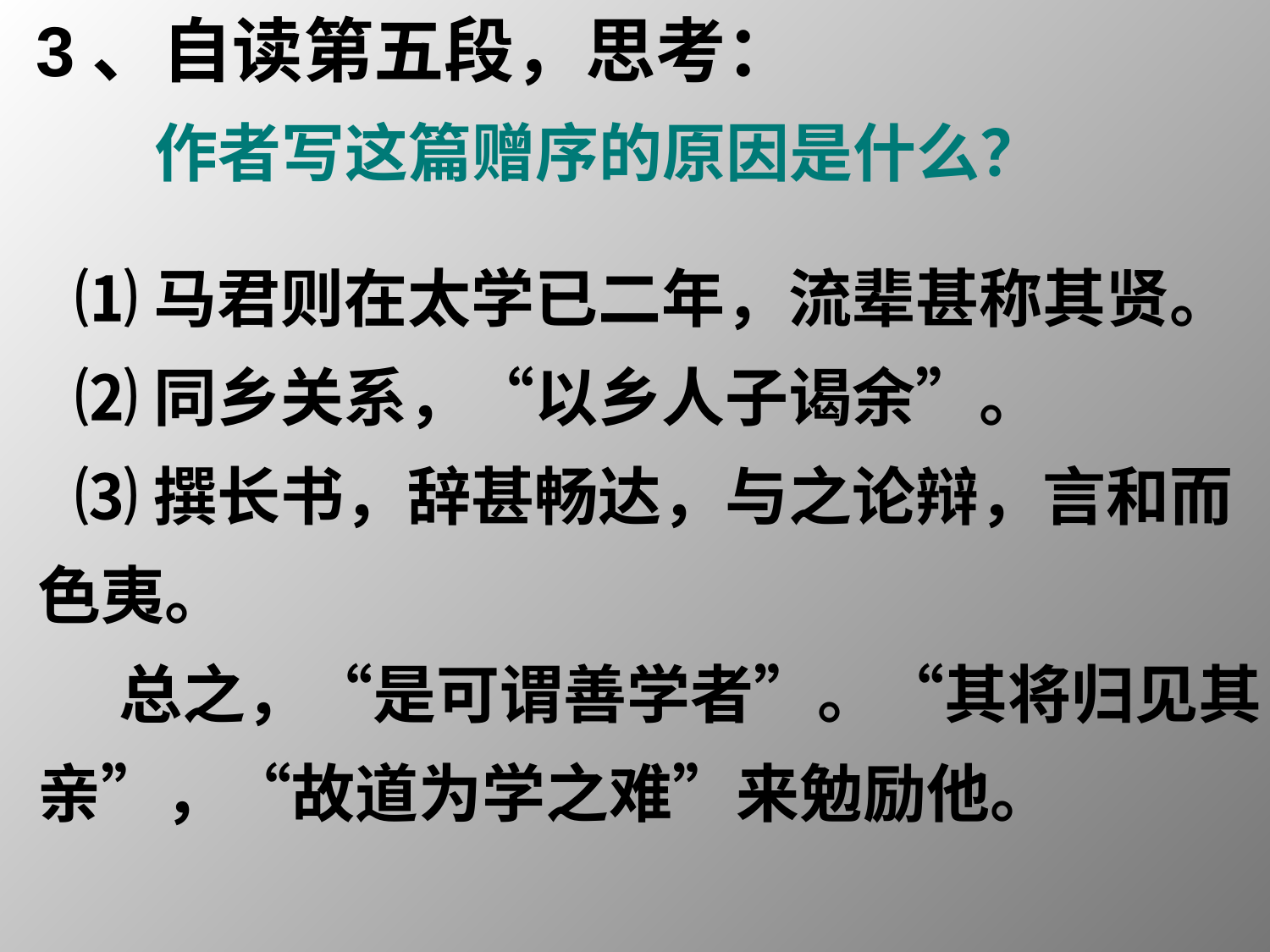

3、自读第五段，思考：
作者写这篇赠序的原因是什么？
⑴马君则在太学已二年，流辈甚称其贤。
⑵同乡关系，“以乡人子谒余”。
⑶撰长书，辞甚畅达，与之论辩，言和而色夷。
  总之，“是可谓善学者”。“其将归见其亲”，“故道为学之难”来勉励他。